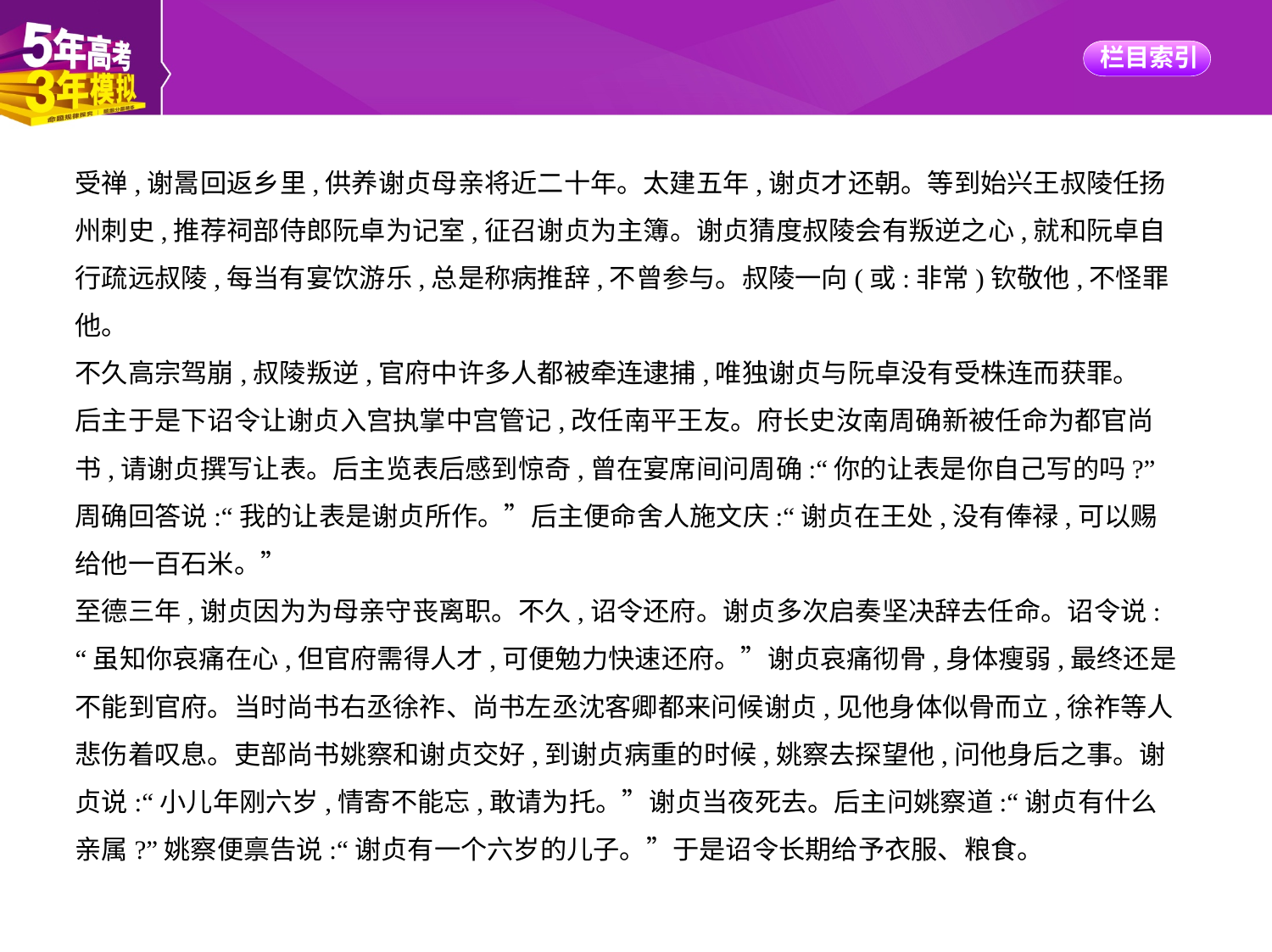

受禅,谢暠回返乡里,供养谢贞母亲将近二十年。太建五年,谢贞才还朝。等到始兴王叔陵任扬
州刺史,推荐祠部侍郎阮卓为记室,征召谢贞为主簿。谢贞猜度叔陵会有叛逆之心,就和阮卓自
行疏远叔陵,每当有宴饮游乐,总是称病推辞,不曾参与。叔陵一向(或:非常)钦敬他,不怪罪他。
不久高宗驾崩,叔陵叛逆,官府中许多人都被牵连逮捕,唯独谢贞与阮卓没有受株连而获罪。
后主于是下诏令让谢贞入宫执掌中宫管记,改任南平王友。府长史汝南周确新被任命为都官尚
书,请谢贞撰写让表。后主览表后感到惊奇,曾在宴席间问周确:“你的让表是你自己写的吗?”
周确回答说:“我的让表是谢贞所作。”后主便命舍人施文庆:“谢贞在王处,没有俸禄,可以赐
给他一百石米。”
至德三年,谢贞因为为母亲守丧离职。不久,诏令还府。谢贞多次启奏坚决辞去任命。诏令说:
“虽知你哀痛在心,但官府需得人才,可便勉力快速还府。”谢贞哀痛彻骨,身体瘦弱,最终还是
不能到官府。当时尚书右丞徐祚、尚书左丞沈客卿都来问候谢贞,见他身体似骨而立,徐祚等人
悲伤着叹息。吏部尚书姚察和谢贞交好,到谢贞病重的时候,姚察去探望他,问他身后之事。谢
贞说:“小儿年刚六岁,情寄不能忘,敢请为托。”谢贞当夜死去。后主问姚察道:“谢贞有什么
亲属?”姚察便禀告说:“谢贞有一个六岁的儿子。”于是诏令长期给予衣服、粮食。